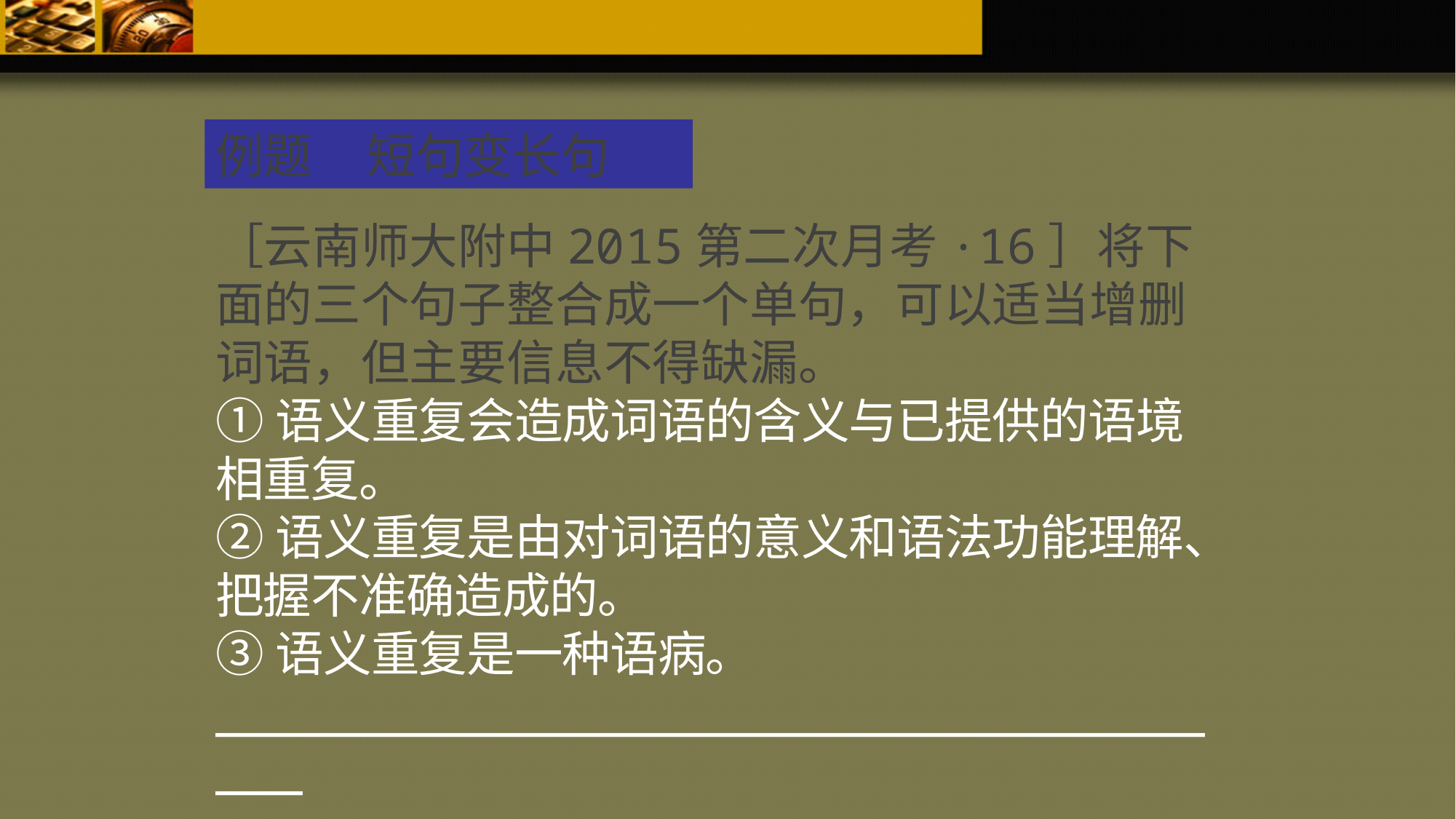

例题     短句变长句
［云南师大附中2015第二次月考·16］将下面的三个句子整合成一个单句，可以适当增删词语，但主要信息不得缺漏。
①语义重复会造成词语的含义与已提供的语境相重复。
②语义重复是由对词语的意义和语法功能理解、把握不准确造成的。
③语义重复是一种语病。
_____________________________________